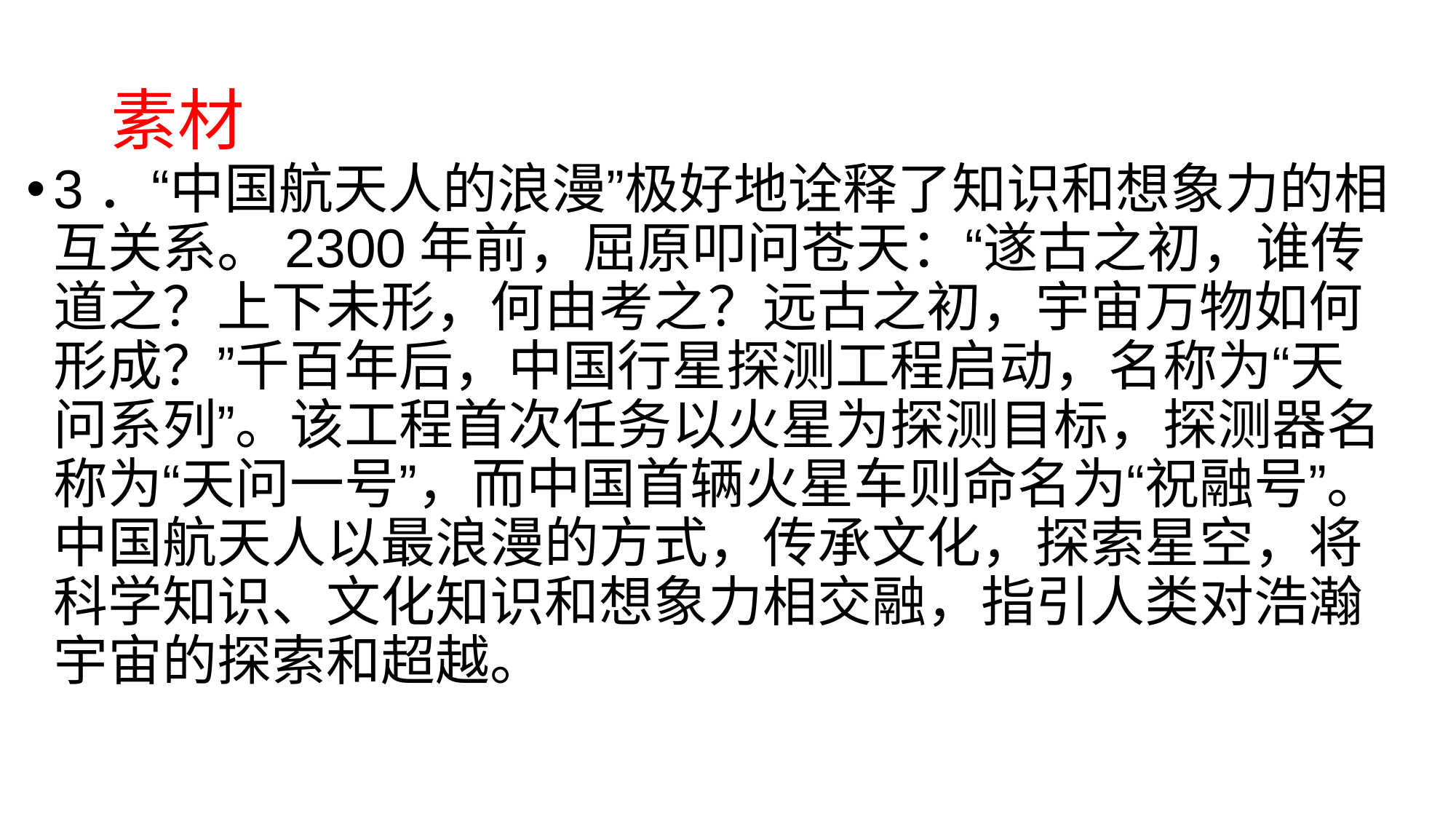

# 素材
3．“中国航天人的浪漫”极好地诠释了知识和想象力的相互关系。2300年前，屈原叩问苍天：“遂古之初，谁传道之？上下未形，何由考之？远古之初，宇宙万物如何形成？”千百年后，中国行星探测工程启动，名称为“天问系列”。该工程首次任务以火星为探测目标，探测器名称为“天问一号”，而中国首辆火星车则命名为“祝融号”。中国航天人以最浪漫的方式，传承文化，探索星空，将科学知识、文化知识和想象力相交融，指引人类对浩瀚宇宙的探索和超越。